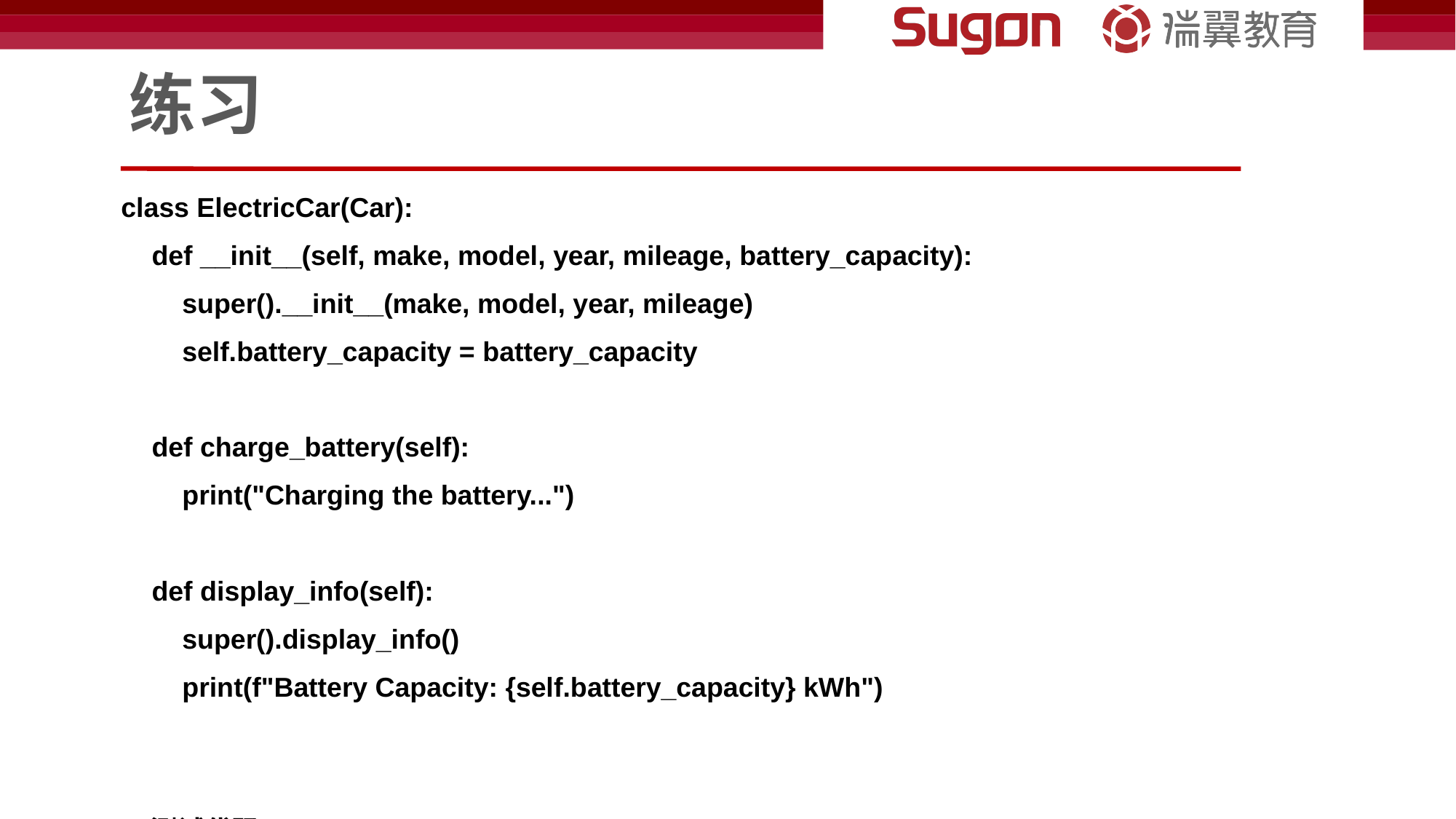

# 练习
class ElectricCar(Car):
    def __init__(self, make, model, year, mileage, battery_capacity):
        super().__init__(make, model, year, mileage)
        self.battery_capacity = battery_capacity

    def charge_battery(self):
        print("Charging the battery...")

    def display_info(self):
        super().display_info()
        print(f"Battery Capacity: {self.battery_capacity} kWh")

# 测试代码
electric_car1 = ElectricCar("Tesla", "Model S", 2022, 20000, 75)
electric_car1.drive(50)
electric_car1.display_info()
electric_car1.charge_battery()